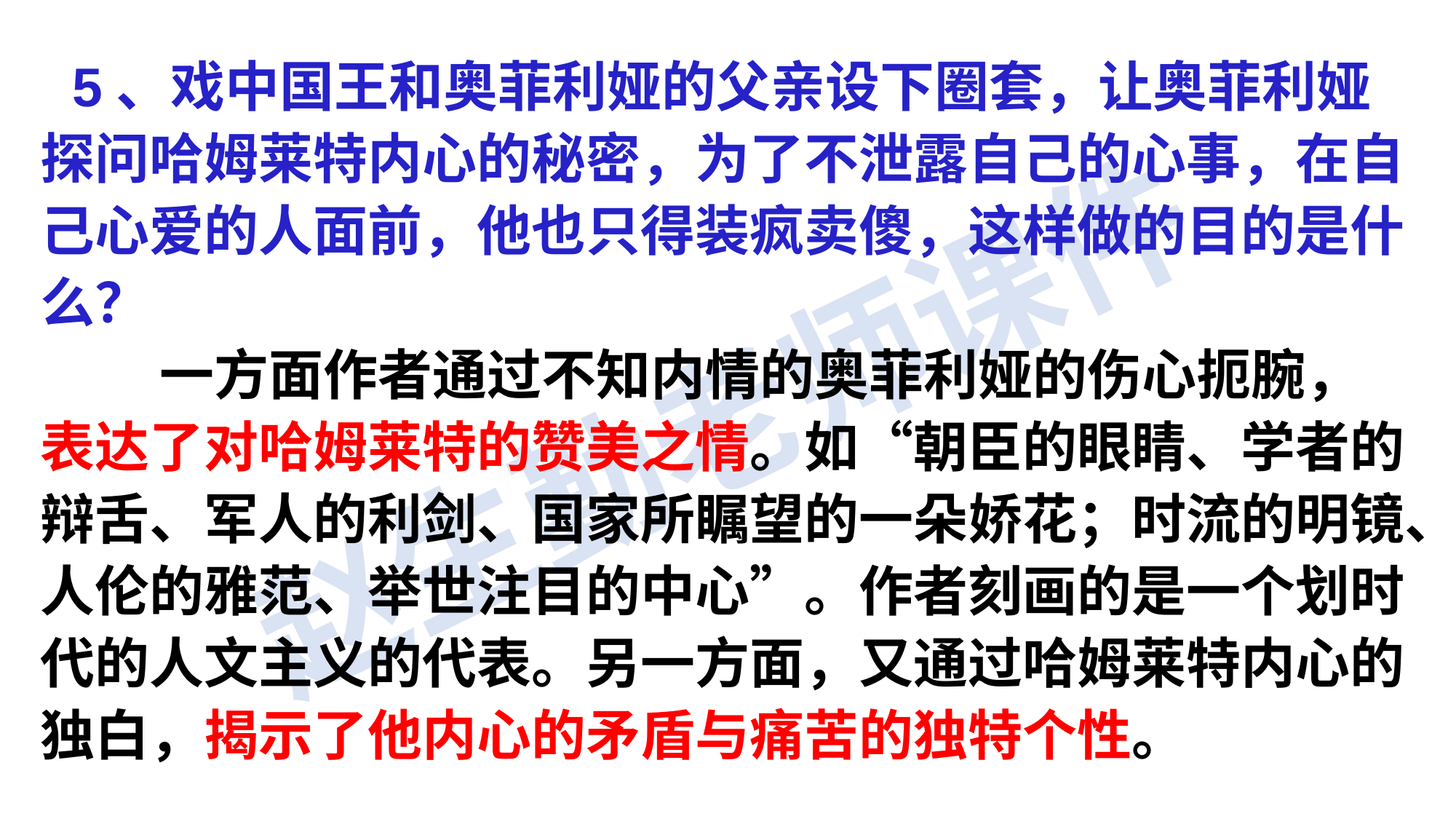

5、戏中国王和奥菲利娅的父亲设下圈套，让奥菲利娅探问哈姆莱特内心的秘密，为了不泄露自己的心事，在自己心爱的人面前，他也只得装疯卖傻，这样做的目的是什么？
      一方面作者通过不知内情的奥菲利娅的伤心扼腕，表达了对哈姆莱特的赞美之情。如“朝臣的眼睛、学者的辩舌、军人的利剑、国家所瞩望的一朵娇花；时流的明镜、人伦的雅范、举世注目的中心”。作者刻画的是一个划时代的人文主义的代表。另一方面，又通过哈姆莱特内心的独白，揭示了他内心的矛盾与痛苦的独特个性。